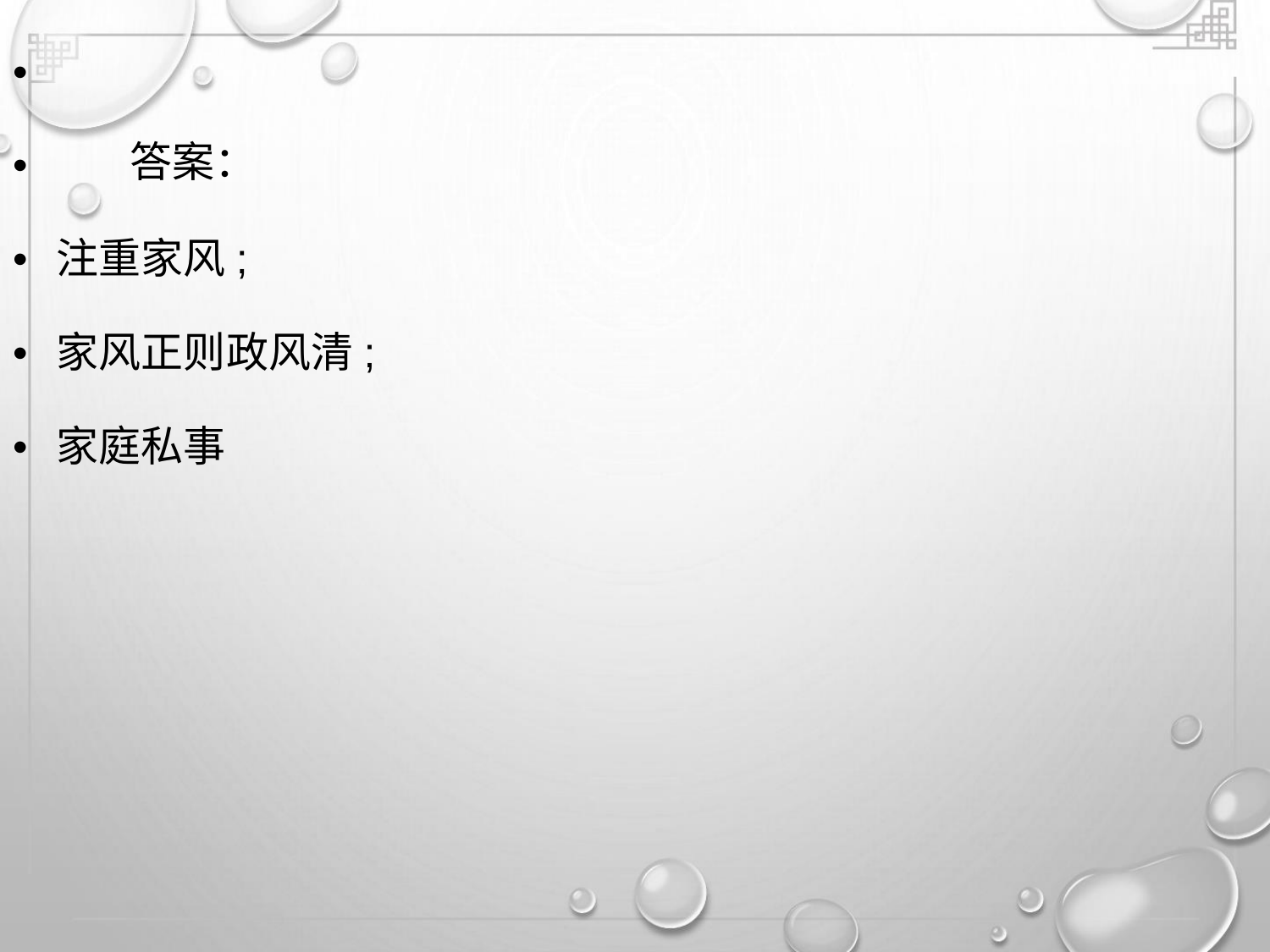

•
•
答案：
• 注重家风;
• 家风正则政风清;
• 家庭私事